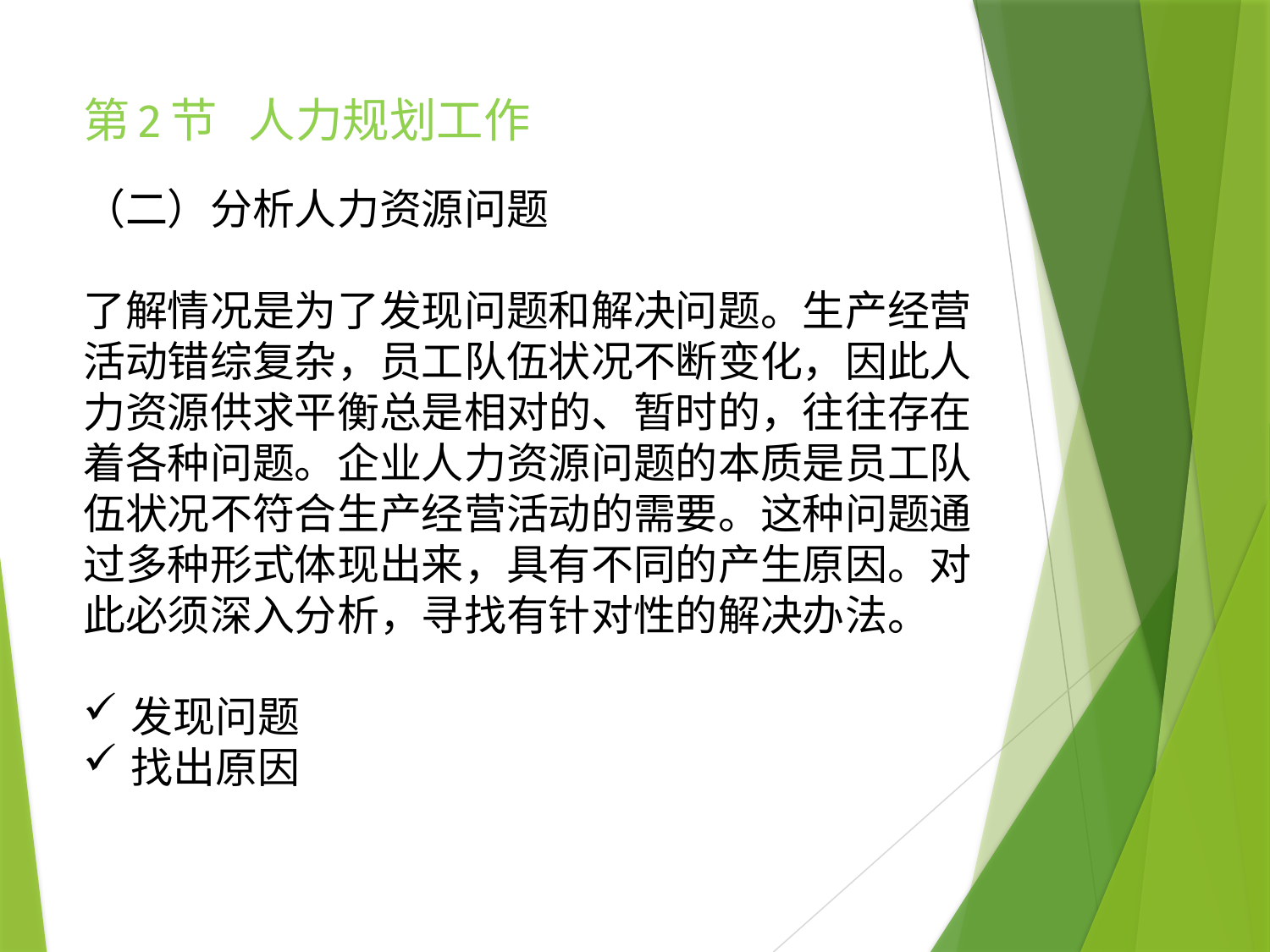

# 第2节   人力规划工作
（二）分析人力资源问题

了解情况是为了发现问题和解决问题。生产经营活动错综复杂，员工队伍状况不断变化，因此人力资源供求平衡总是相对的、暂时的，往往存在着各种问题。企业人力资源问题的本质是员工队伍状况不符合生产经营活动的需要。这种问题通过多种形式体现出来，具有不同的产生原因。对此必须深入分析，寻找有针对性的解决办法。

发现问题
找出原因